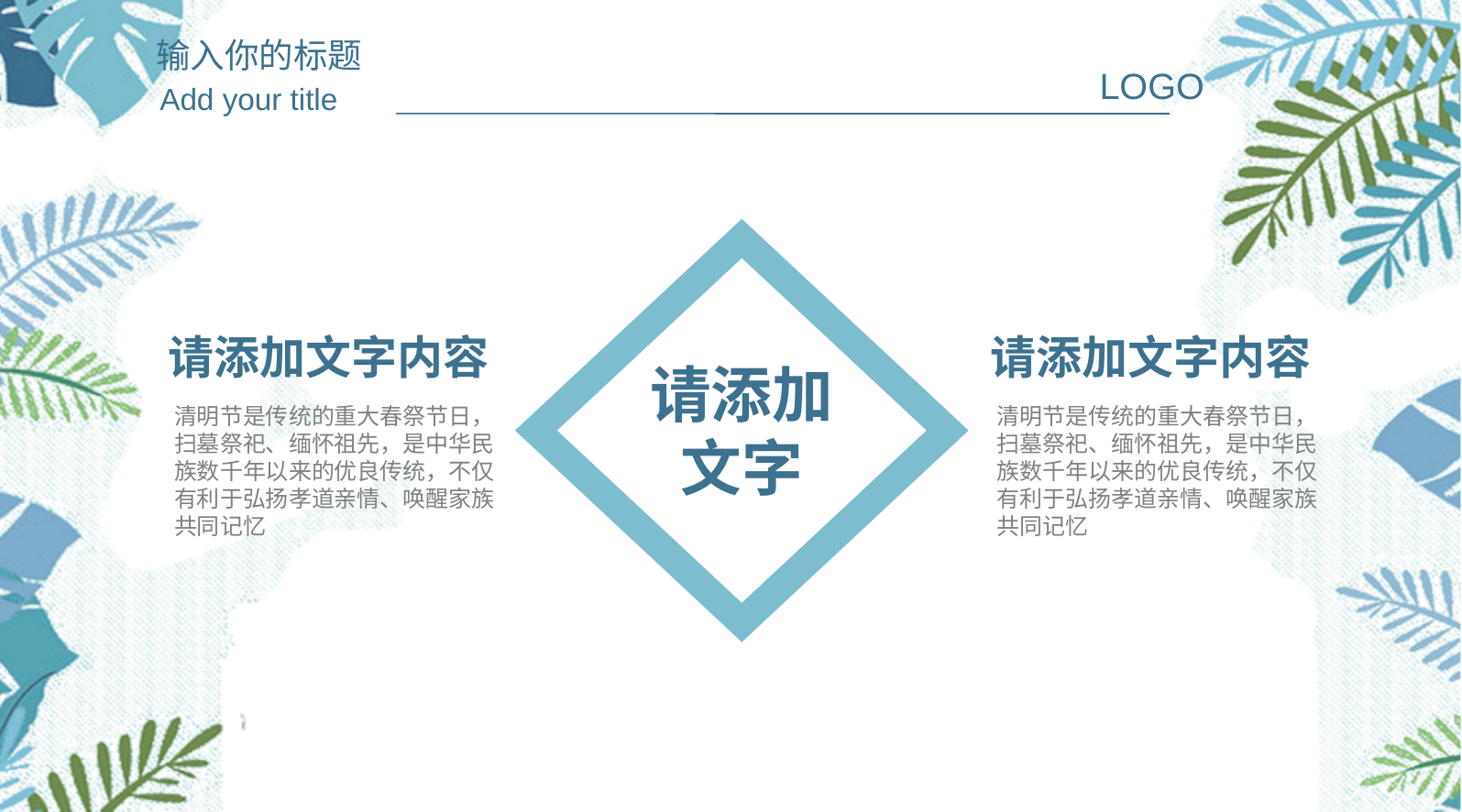

请添加文字内容
请添加文字内容
请添加文字
清明节是传统的重大春祭节日，扫墓祭祀、缅怀祖先，是中华民族数千年以来的优良传统，不仅有利于弘扬孝道亲情、唤醒家族共同记忆
清明节是传统的重大春祭节日，扫墓祭祀、缅怀祖先，是中华民族数千年以来的优良传统，不仅有利于弘扬孝道亲情、唤醒家族共同记忆